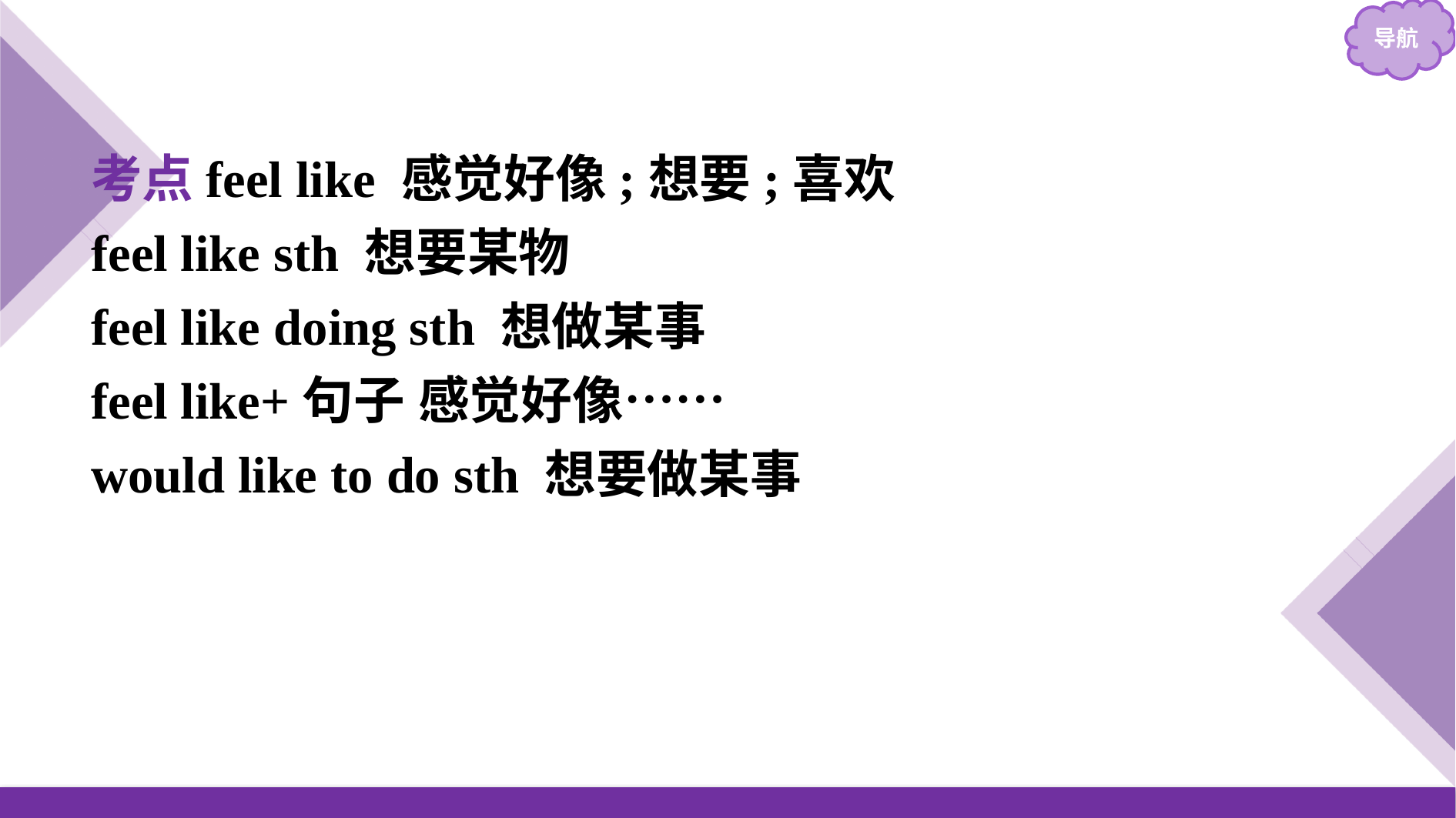

考点feel like 感觉好像;想要;喜欢
feel like sth 想要某物
feel like doing sth 想做某事
feel like+句子 感觉好像……
would like to do sth 想要做某事